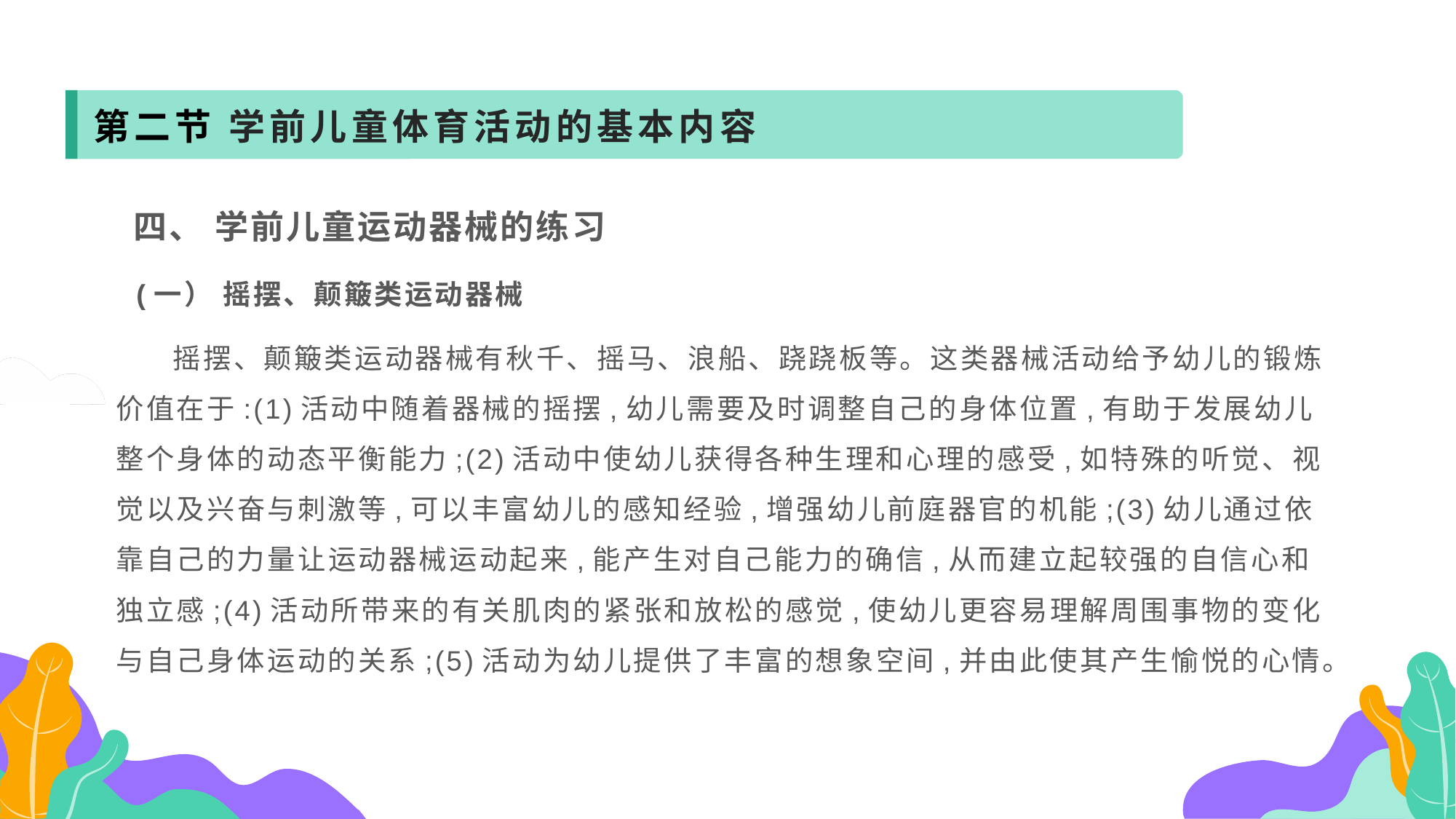

第二节 学前儿童体育活动的基本内容
 四、 学前儿童运动器械的练习
  (一） 摇摆、颠簸类运动器械
      摇摆、颠簸类运动器械有秋千、摇马、浪船、跷跷板等。这类器械活动给予幼儿的锻炼价值在于:(1)活动中随着器械的摇摆,幼儿需要及时调整自己的身体位置,有助于发展幼儿整个身体的动态平衡能力;(2)活动中使幼儿获得各种生理和心理的感受,如特殊的听觉、视觉以及兴奋与刺激等,可以丰富幼儿的感知经验,增强幼儿前庭器官的机能;(3)幼儿通过依靠自己的力量让运动器械运动起来,能产生对自己能力的确信,从而建立起较强的自信心和独立感;(4)活动所带来的有关肌肉的紧张和放松的感觉,使幼儿更容易理解周围事物的变化与自己身体运动的关系;(5)活动为幼儿提供了丰富的想象空间,并由此使其产生愉悦的心情。